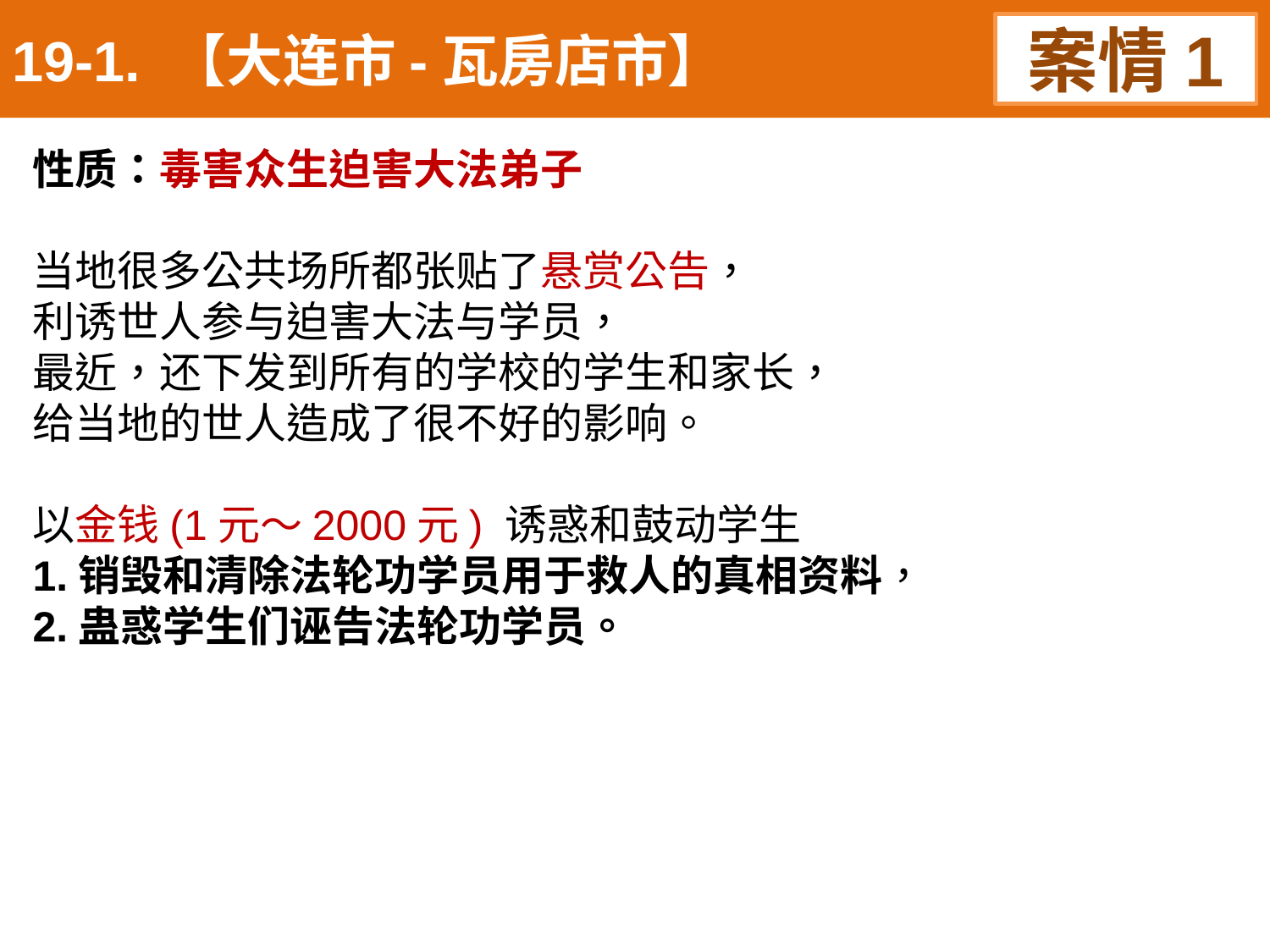

19-1. 【大连市-瓦房店市】
案情1
性质：毒害众生迫害大法弟子

当地很多公共场所都张贴了悬赏公告，
利诱世人参与迫害大法与学员，
最近，还下发到所有的学校的学生和家长，
给当地的世人造成了很不好的影响。

以金钱(1元～2000元) 诱惑和鼓动学生
1.销毁和清除法轮功学员用于救人的真相资料，
2.蛊惑学生们诬告法轮功学员。